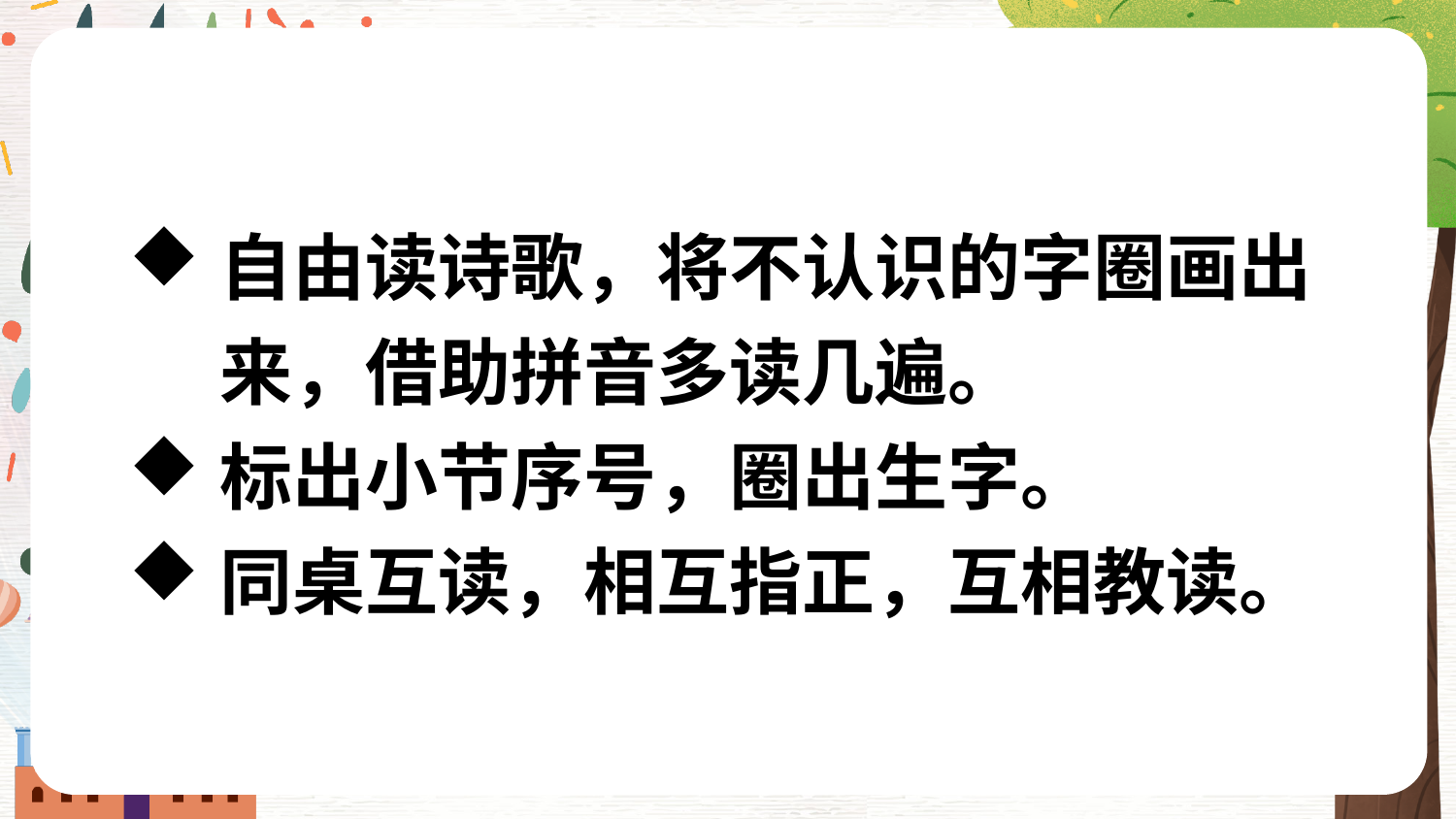

自由读诗歌，将不认识的字圈画出来，借助拼音多读几遍。
标出小节序号，圈出生字。
同桌互读，相互指正，互相教读。